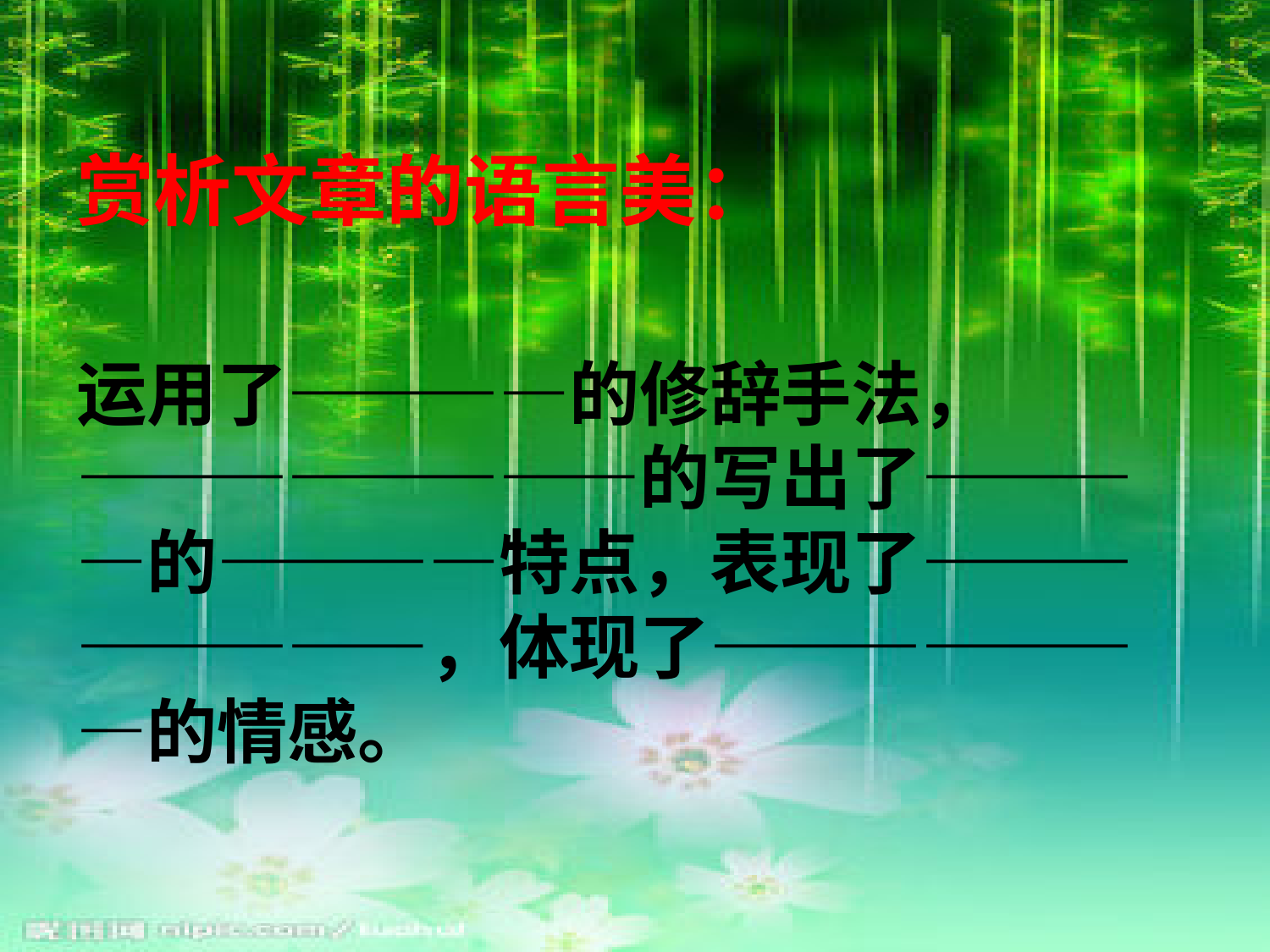

赏析文章的语言美：
运用了————的修辞手法，————————的写出了————的————特点，表现了————————，体现了———————的情感。